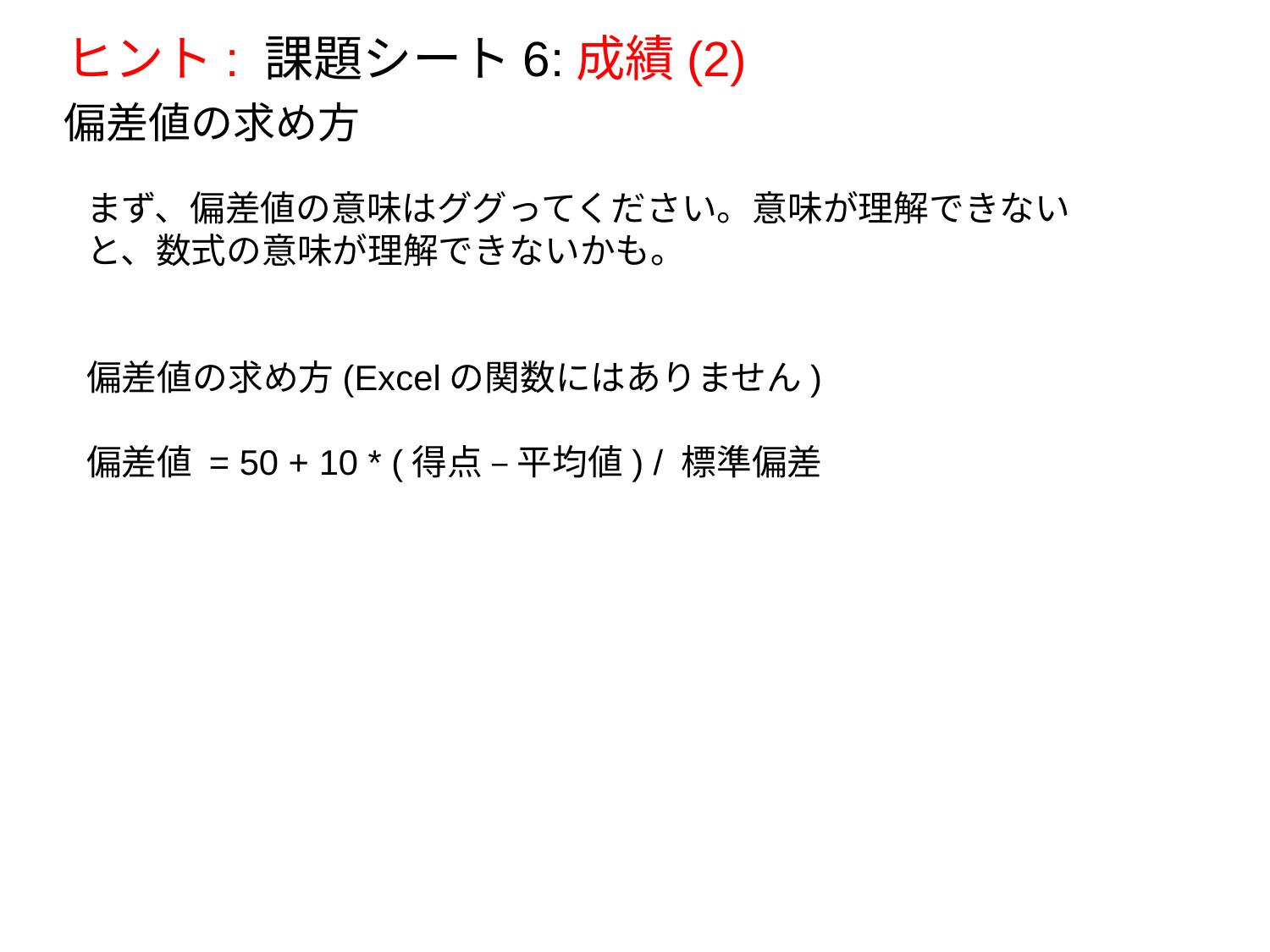

ヒント: 課題シート6:成績(2)
 偏差値の求め方
まず、偏差値の意味はググってください。意味が理解できないと、数式の意味が理解できないかも。

偏差値の求め方(Excelの関数にはありません)

偏差値 = 50 + 10 * (得点 – 平均値) / 標準偏差